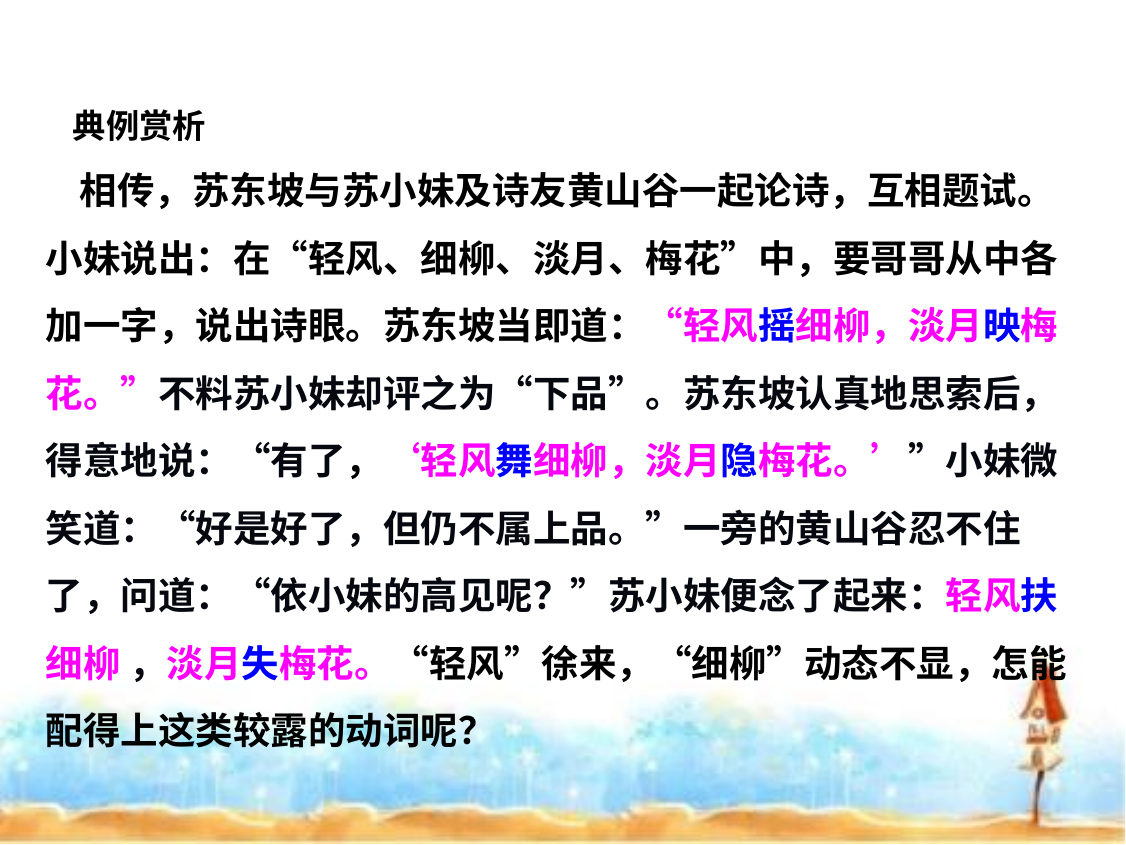

典例赏析
    相传，苏东坡与苏小妹及诗友黄山谷一起论诗，互相题试。小妹说出：在“轻风、细柳、淡月、梅花”中，要哥哥从中各加一字，说出诗眼。苏东坡当即道：“轻风摇细柳，淡月映梅花。”不料苏小妹却评之为“下品”。苏东坡认真地思索后，得意地说：“有了，‘轻风舞细柳，淡月隐梅花。’”小妹微笑道：“好是好了，但仍不属上品。”一旁的黄山谷忍不住了，问道：“依小妹的高见呢？”苏小妹便念了起来：轻风扶细柳 ，淡月失梅花。“轻风”徐来，“细柳”动态不显，怎能配得上这类较露的动词呢？